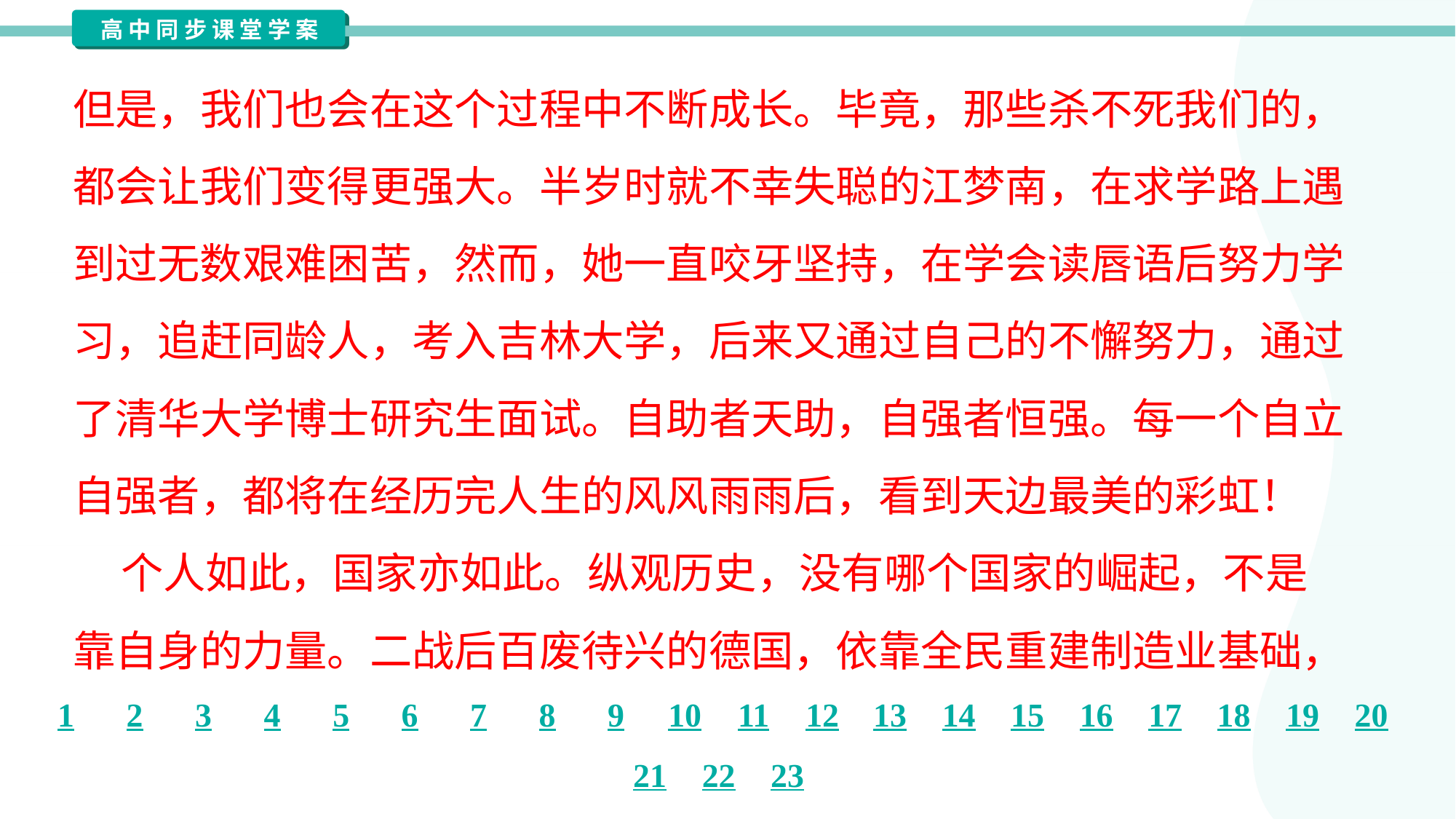

但是，我们也会在这个过程中不断成长。毕竟，那些杀不死我们的，
都会让我们变得更强大。半岁时就不幸失聪的江梦南，在求学路上遇
到过无数艰难困苦，然而，她一直咬牙坚持，在学会读唇语后努力学
习，追赶同龄人，考入吉林大学，后来又通过自己的不懈努力，通过
了清华大学博士研究生面试。自助者天助，自强者恒强。每一个自立
自强者，都将在经历完人生的风风雨雨后，看到天边最美的彩虹！
    个人如此，国家亦如此。纵观历史，没有哪个国家的崛起，不是
靠自身的力量。二战后百废待兴的德国，依靠全民重建制造业基础，